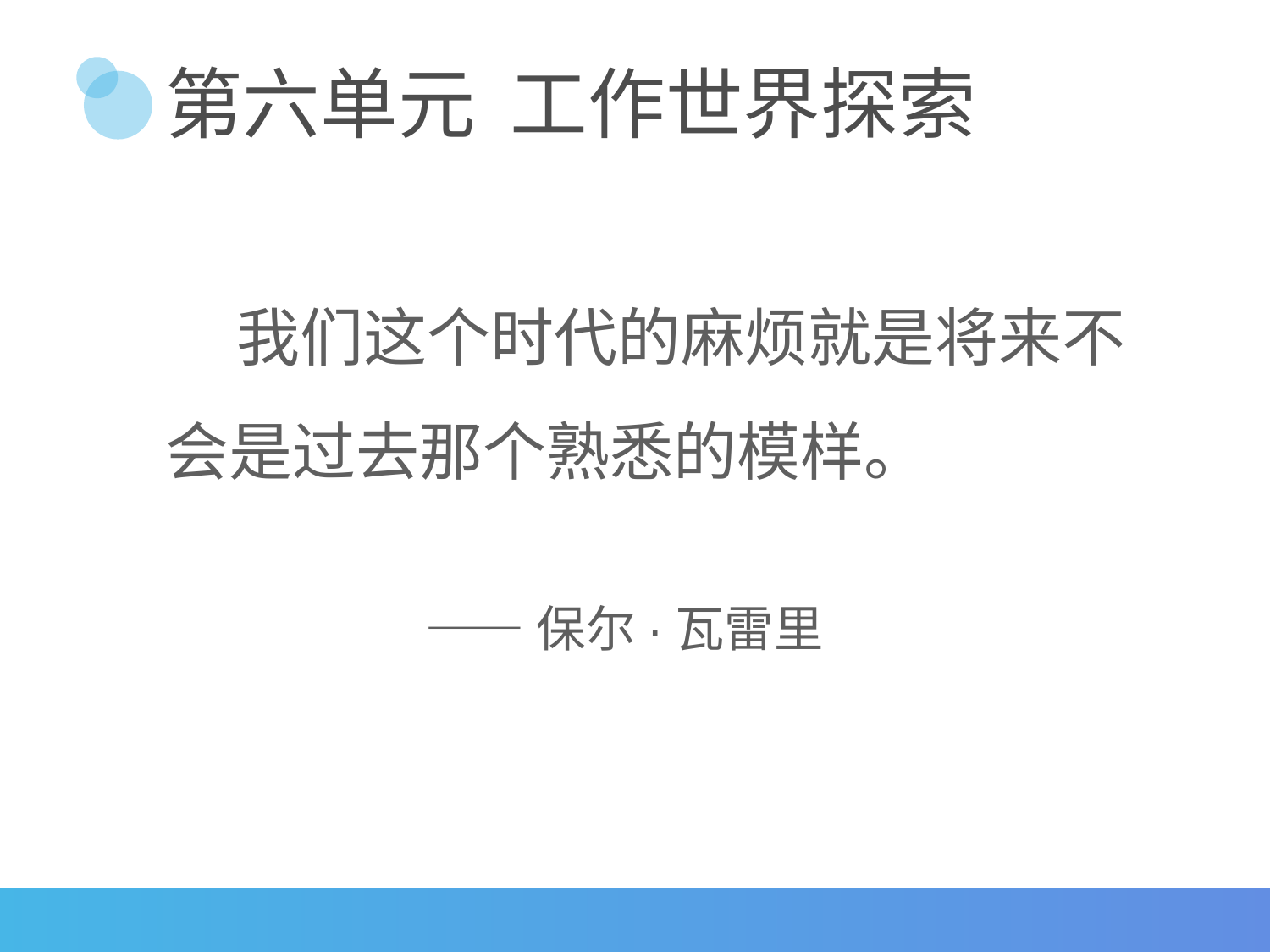

# 第六单元  工作世界探索
    我们这个时代的麻烦就是将来不会是过去那个熟悉的模样。

                      ——保尔·瓦雷里